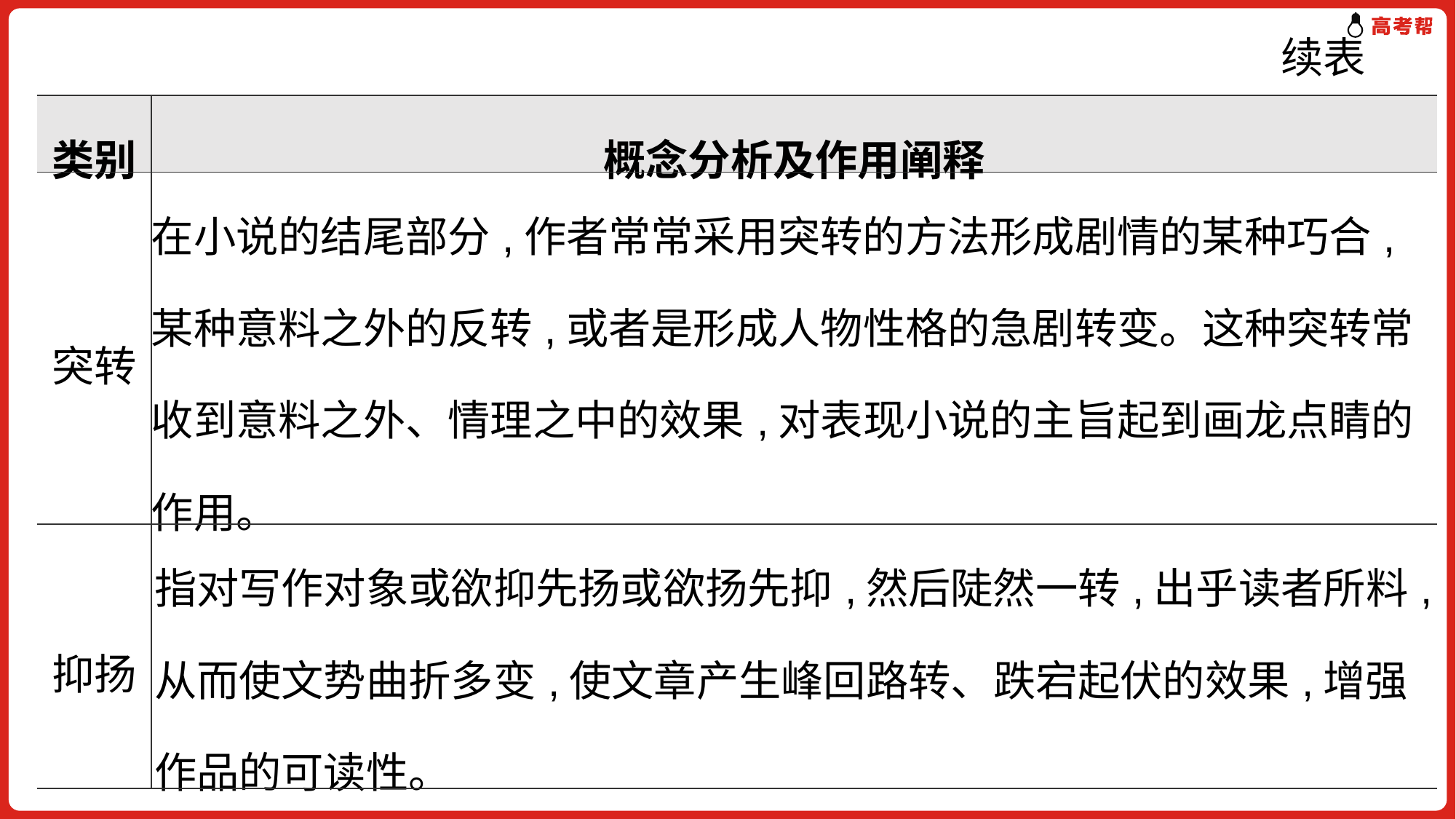

续表
| 类别 | 概念分析及作用阐释 |
| --- | --- |
| 突转 | 在小说的结尾部分,作者常常采用突转的方法形成剧情的某种巧合,某种意料之外的反转,或者是形成人物性格的急剧转变。这种突转常收到意料之外、情理之中的效果,对表现小说的主旨起到画龙点睛的作用。 |
| 抑扬 | 指对写作对象或欲抑先扬或欲扬先抑,然后陡然一转,出乎读者所料,从而使文势曲折多变,使文章产生峰回路转、跌宕起伏的效果,增强作品的可读性。 |